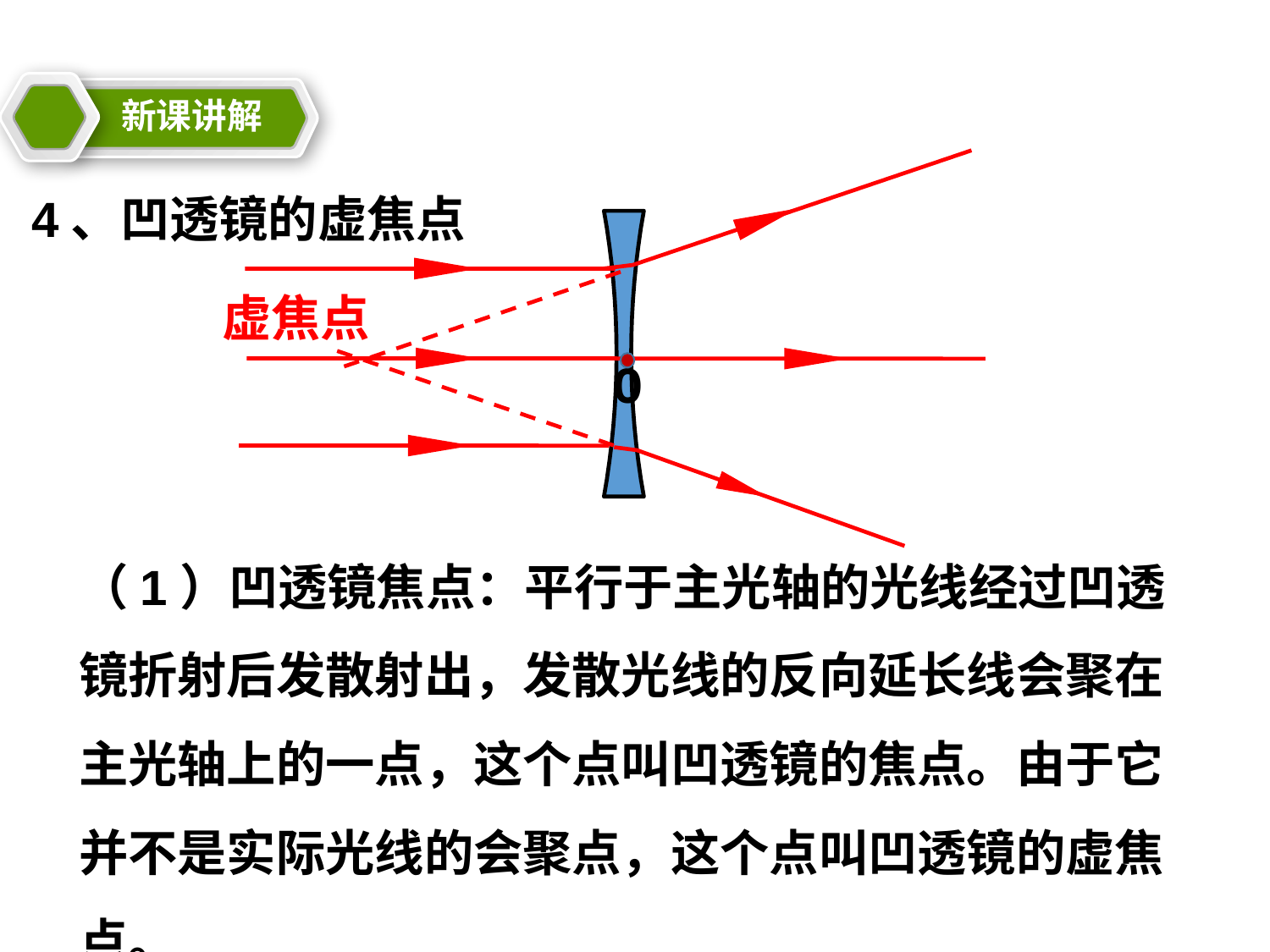

新课讲解

4、凹透镜的虚焦点

虚焦点

O

（1）凹透镜焦点：平行于主光轴的光线经过凹透镜折射后发散射出，发散光线的反向延长线会聚在主光轴上的一点，这个点叫凹透镜的焦点。由于它并不是实际光线的会聚点，这个点叫凹透镜的虚焦点。